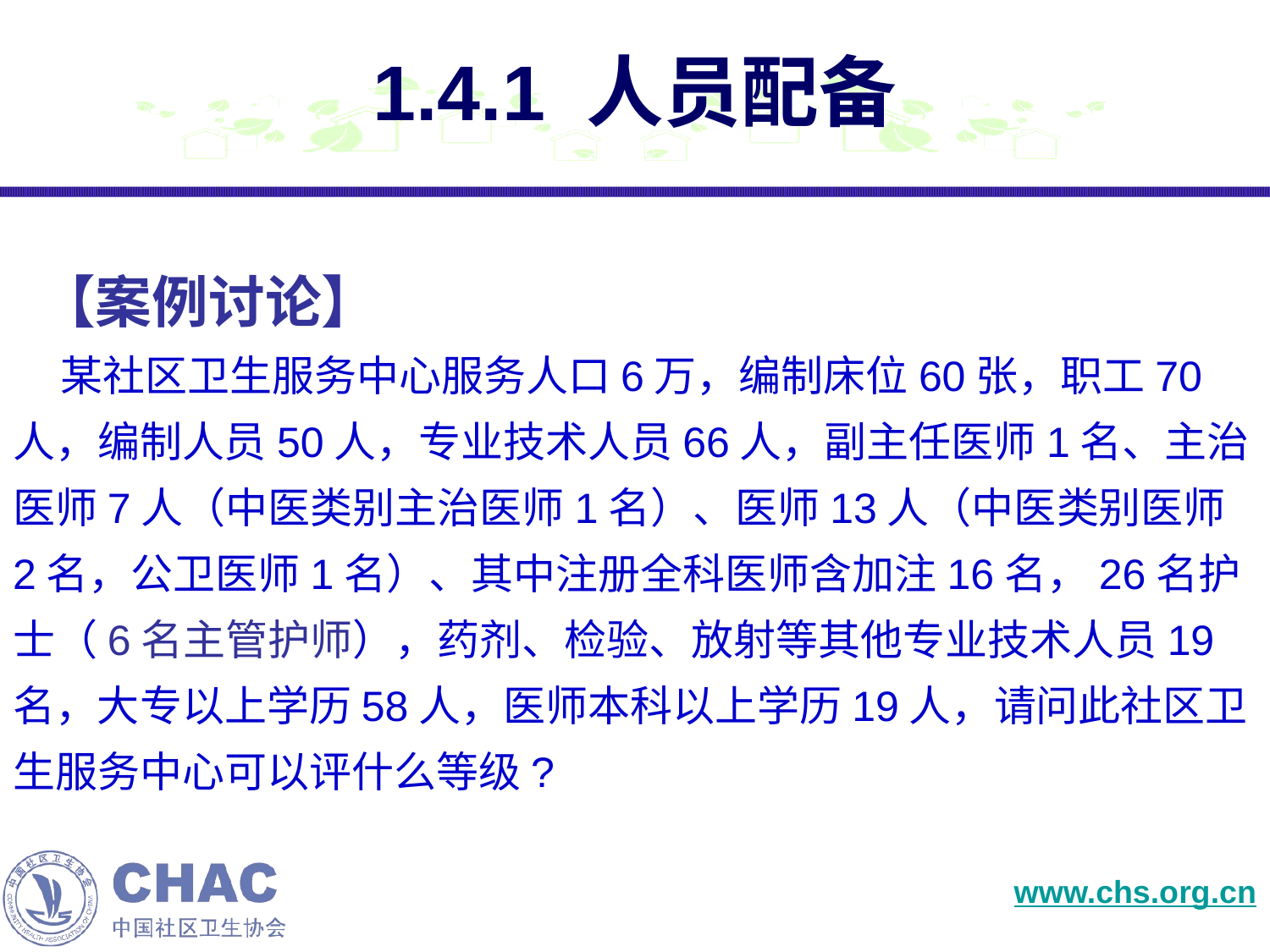

1.4.1 人员配备
 【案例讨论】
     某社区卫生服务中心服务人口6万，编制床位60张，职工70人，编制人员50人，专业技术人员66人，副主任医师1名、主治医师7人（中医类别主治医师1名）、医师13人（中医类别医师2名，公卫医师1名）、其中注册全科医师含加注16名，26名护士（6名主管护师），药剂、检验、放射等其他专业技术人员19名，大专以上学历58人，医师本科以上学历19人，请问此社区卫生服务中心可以评什么等级?